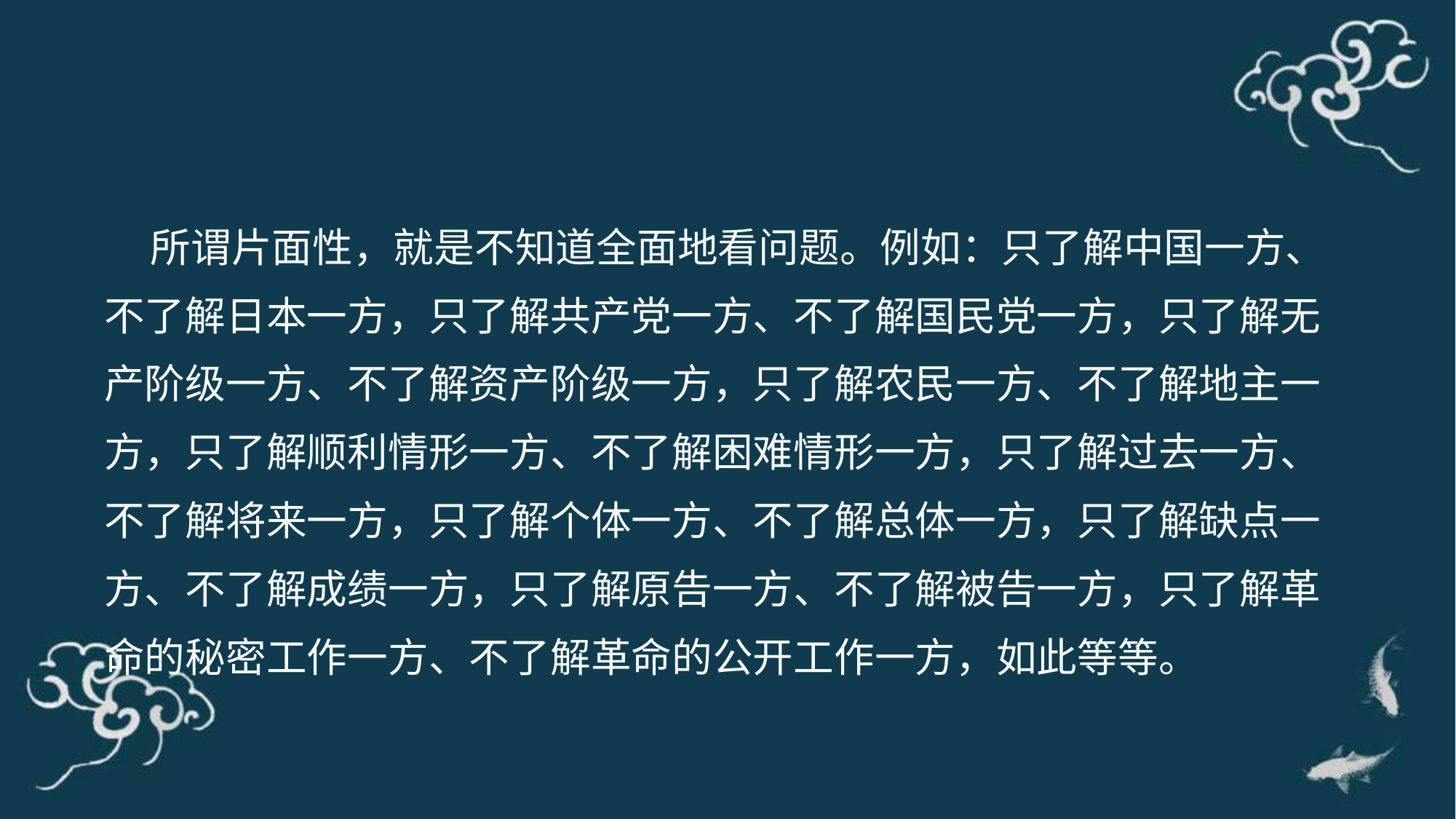

所谓片面性，就是不知道全面地看问题。例如：只了解中国一方、不了解日本一方，只了解共产党一方、不了解国民党一方，只了解无产阶级一方、不了解资产阶级一方，只了解农民一方、不了解地主一方，只了解顺利情形一方、不了解困难情形一方，只了解过去一方、不了解将来一方，只了解个体一方、不了解总体一方，只了解缺点一方、不了解成绩一方，只了解原告一方、不了解被告一方，只了解革命的秘密工作一方、不了解革命的公开工作一方，如此等等。